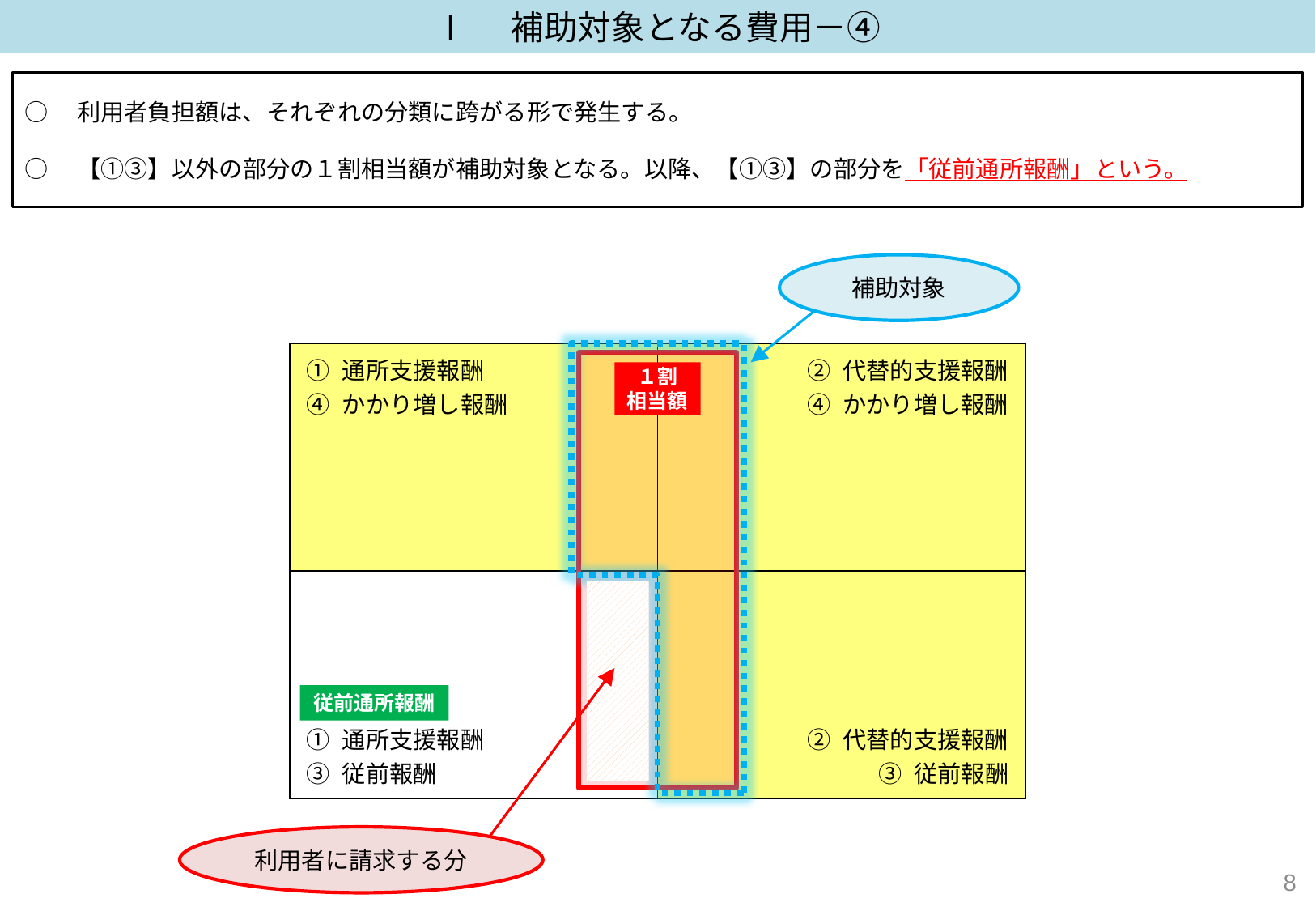

Ⅰ　補助対象となる費用－④
○　利用者負担額は、それぞれの分類に跨がる形で発生する。

○　【①③】以外の部分の１割相当額が補助対象となる。以降、【①③】の部分を「従前通所報酬」という。
補助対象
| ① 通所支援報酬 ④ かかり増し報酬 | ② 代替的支援報酬 ④ かかり増し報酬 |
| --- | --- |
| ① 通所支援報酬 ③ 従前報酬 | ② 代替的支援報酬 ③ 従前報酬 |

１割
相当額

従前通所報酬
利用者に請求する分
8